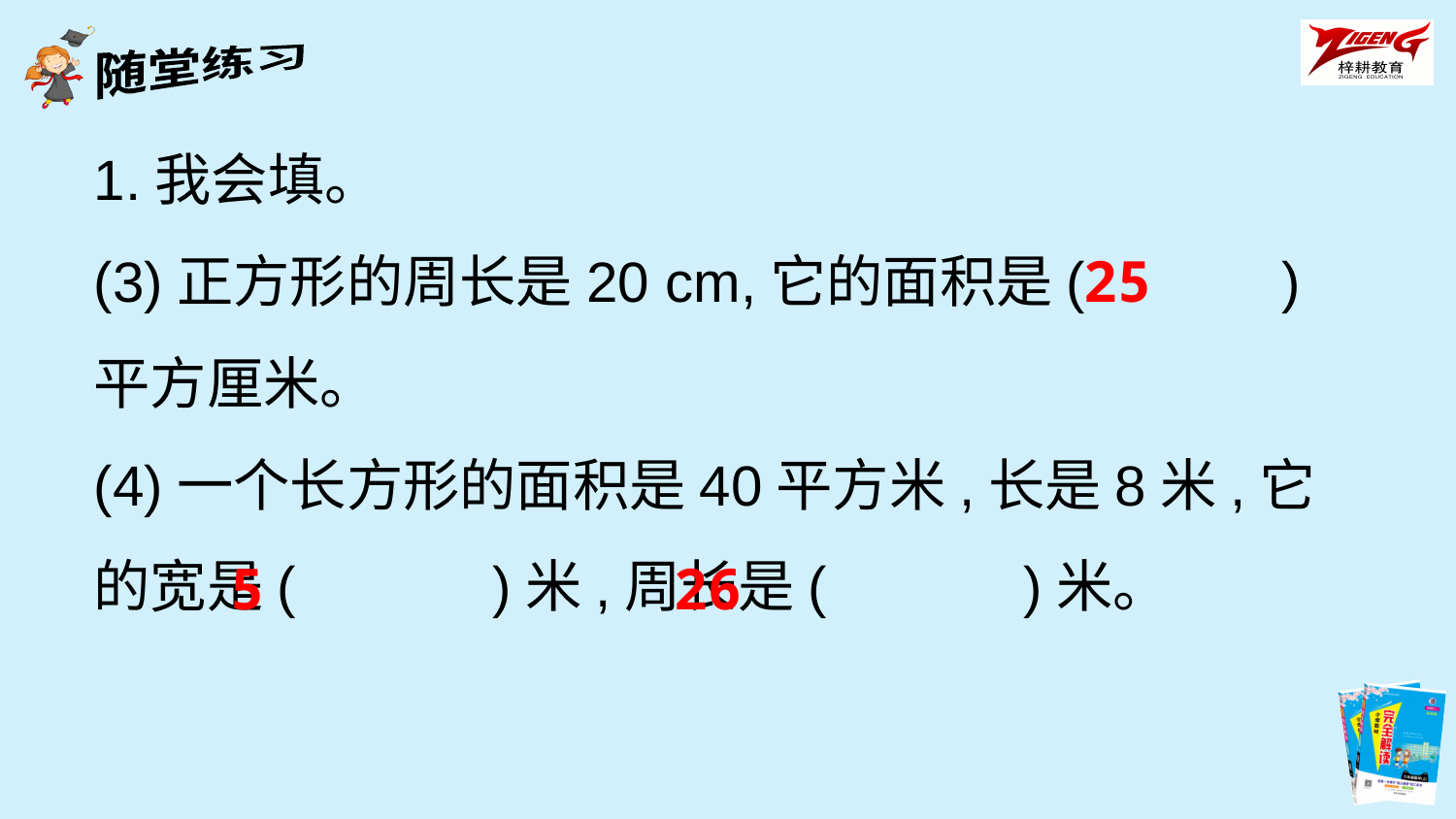

1.我会填。
(3)正方形的周长是20 cm,它的面积是(　　　)平方厘米。
(4)一个长方形的面积是40平方米,长是8米,它的宽是(　　　)米,周长是(　　　)米。
25
5
26